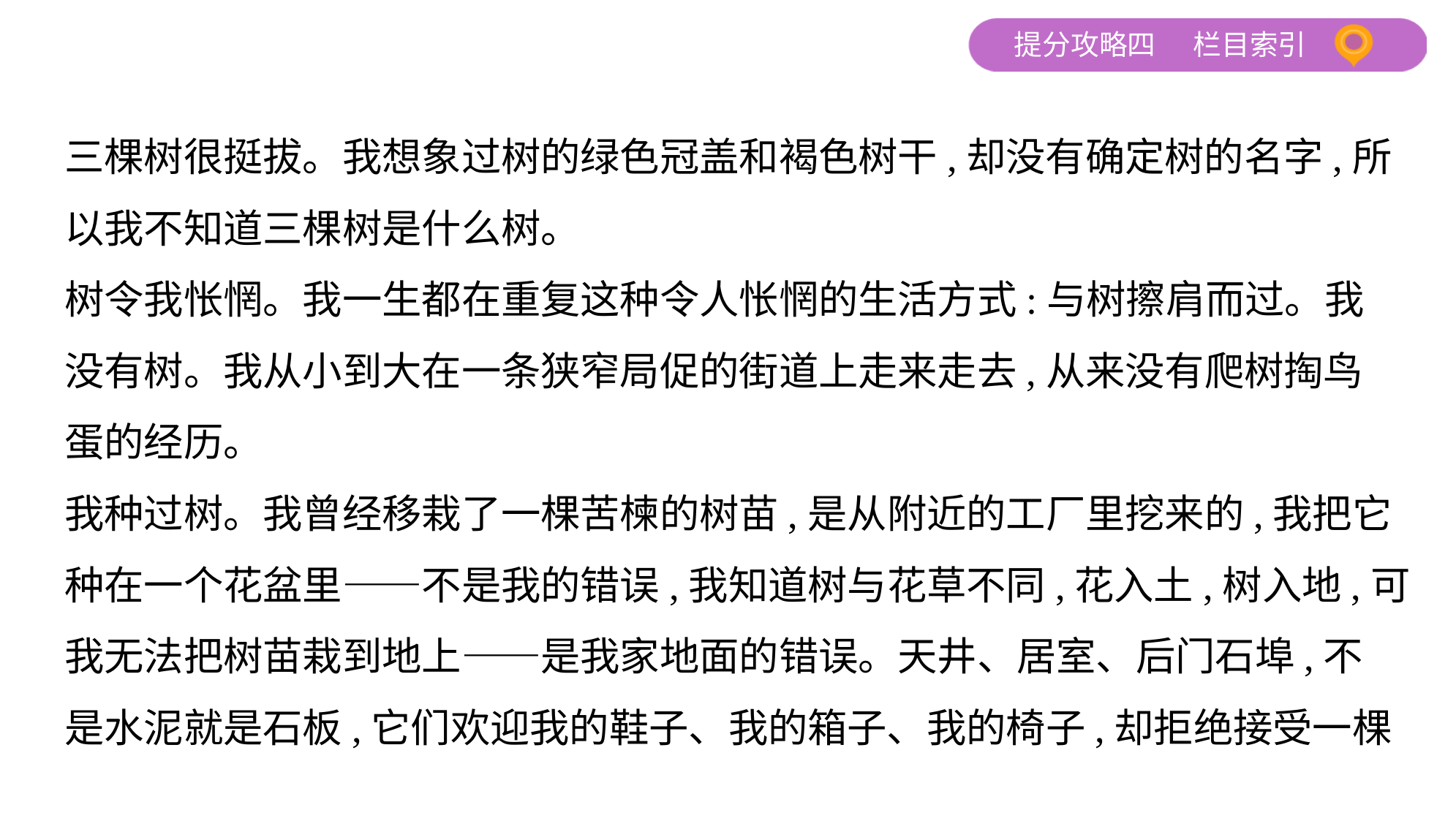

三棵树很挺拔。我想象过树的绿色冠盖和褐色树干,却没有确定树的名字,所
以我不知道三棵树是什么树。
树令我怅惘。我一生都在重复这种令人怅惘的生活方式:与树擦肩而过。我
没有树。我从小到大在一条狭窄局促的街道上走来走去,从来没有爬树掏鸟
蛋的经历。
我种过树。我曾经移栽了一棵苦楝的树苗,是从附近的工厂里挖来的,我把它
种在一个花盆里——不是我的错误,我知道树与花草不同,花入土,树入地,可
我无法把树苗栽到地上——是我家地面的错误。天井、居室、后门石埠,不
是水泥就是石板,它们欢迎我的鞋子、我的箱子、我的椅子,却拒绝接受一棵